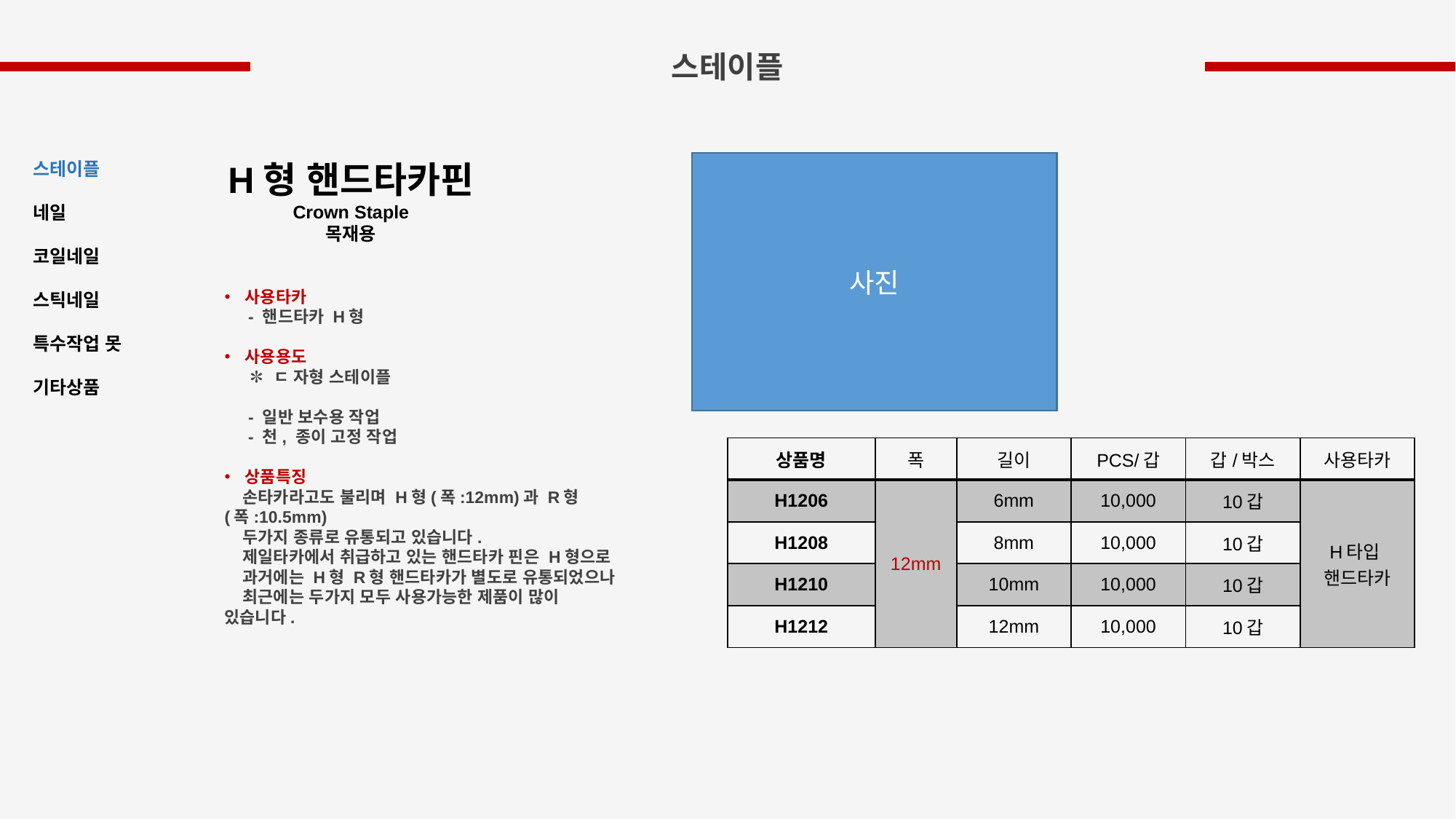

스테이플
H형 핸드타카핀
Crown Staple
목재용
스테이플

네일

코일네일

스틱네일

특수작업 못

기타상품
사진
사용타카
     - 핸드타카 H형

사용용도
     ✽ ㄷ 자형 스테이플

     - 일반 보수용 작업
     - 천, 종이 고정 작업

상품특징
   손타카라고도 불리며 H형(폭:12mm)과 R형(폭:10.5mm)
   두가지 종류로 유통되고 있습니다.
   제일타카에서 취급하고 있는 핸드타카 핀은 H형으로
   과거에는 H형 R형 핸드타카가 별도로 유통되었으나
   최근에는 두가지 모두 사용가능한 제품이 많이 있습니다.
| 상품명 | 폭 | 길이 | PCS/갑 | 갑/박스 | 사용타카 |
| --- | --- | --- | --- | --- | --- |
| H1206 | 12mm | 6mm | 10,000 | 10갑 | H타입 핸드타카 |
| H1208 |  | 8mm | 10,000 | 10갑 |  |
| H1210 |  | 10mm | 10,000 | 10갑 |  |
| H1212 |  | 12mm | 10,000 | 10갑 |  |